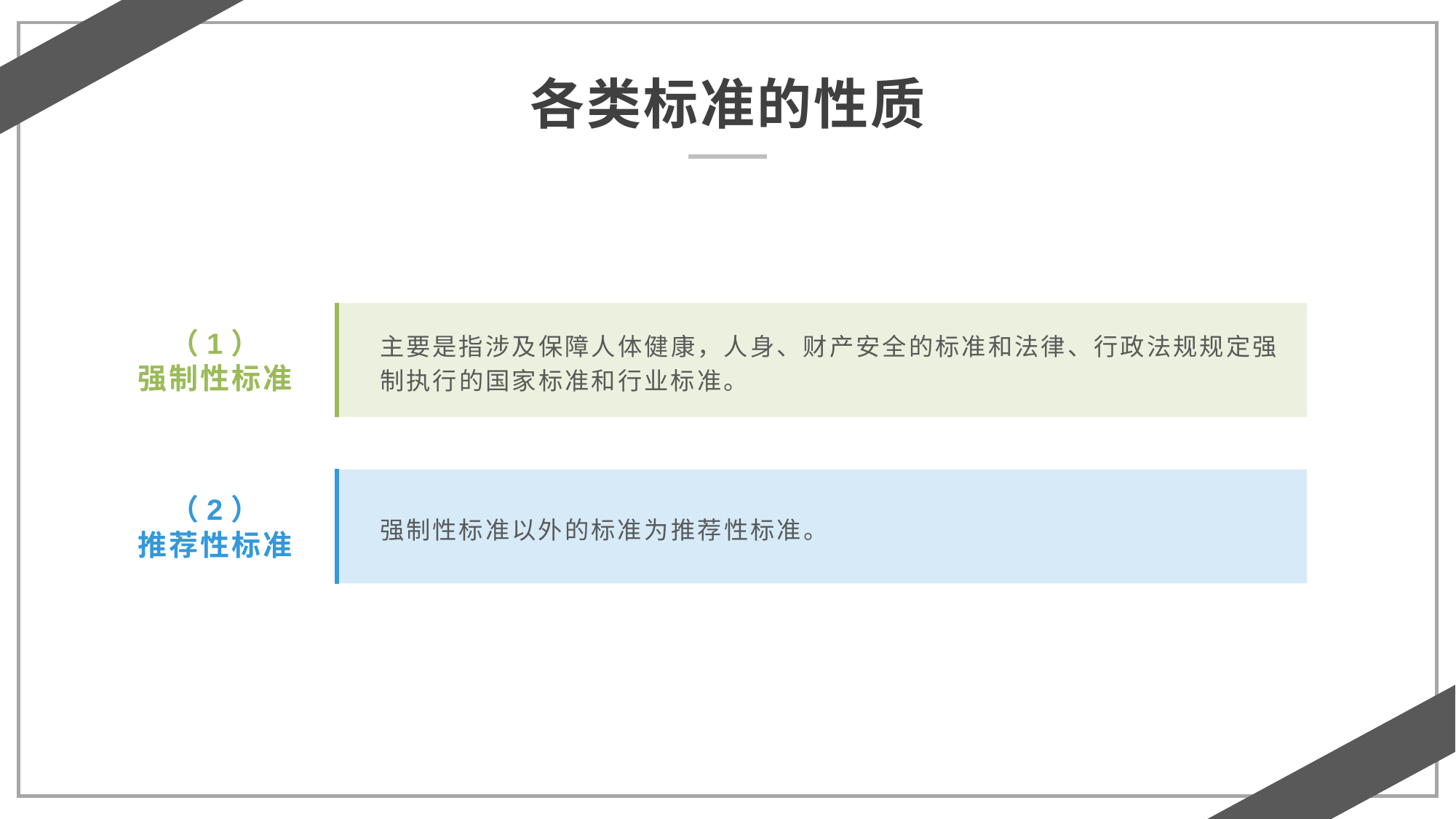

各类标准的性质

主要是指涉及保障人体健康，人身、财产安全的标准和法律、行政法规规定强制执行的国家标准和行业标准。
（1）
强制性标准

（2）
推荐性标准
强制性标准以外的标准为推荐性标准。